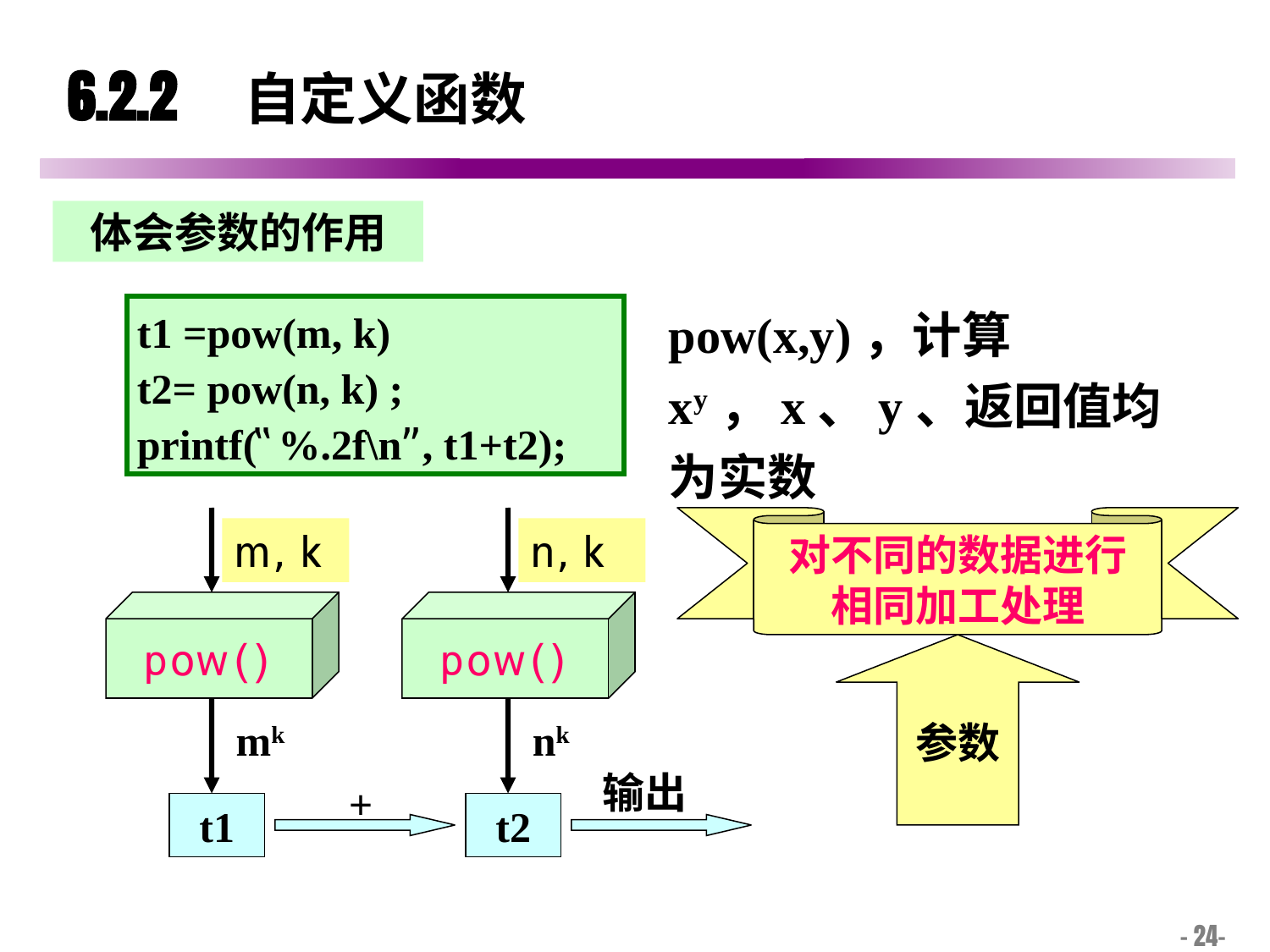

# 6.2.2    自定义函数
体会参数的作用
pow(x,y)，计算xy，x、y、返回值均为实数
t1 =pow(m, k)
t2= pow(n, k) ;
printf(“%.2f\n”, t1+t2);

对不同的数据进行
相同加工处理
m, k
m, k
n, k
n, k
pow()
pow()
参数

mk
nk
输出

+

t1
t2
 - 24-